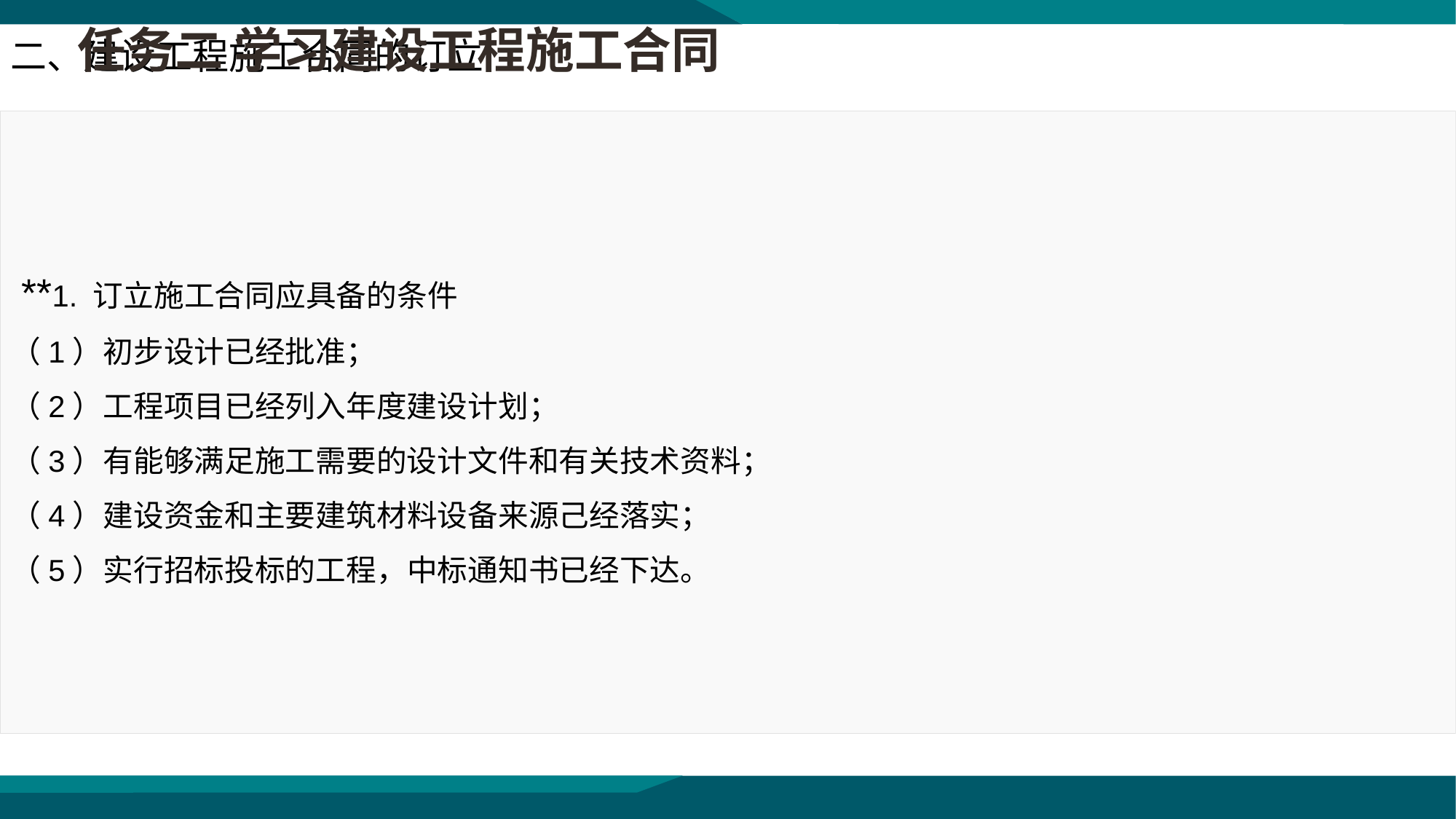

任务二 学习建设工程施工合同
二、建设工程施工合同的订立

 **1. 订立施工合同应具备的条件
（1）初步设计已经批准；
（2）工程项目已经列入年度建设计划；
（3）有能够满足施工需要的设计文件和有关技术资料；
（4）建设资金和主要建筑材料设备来源己经落实；
（5）实行招标投标的工程，中标通知书已经下达。